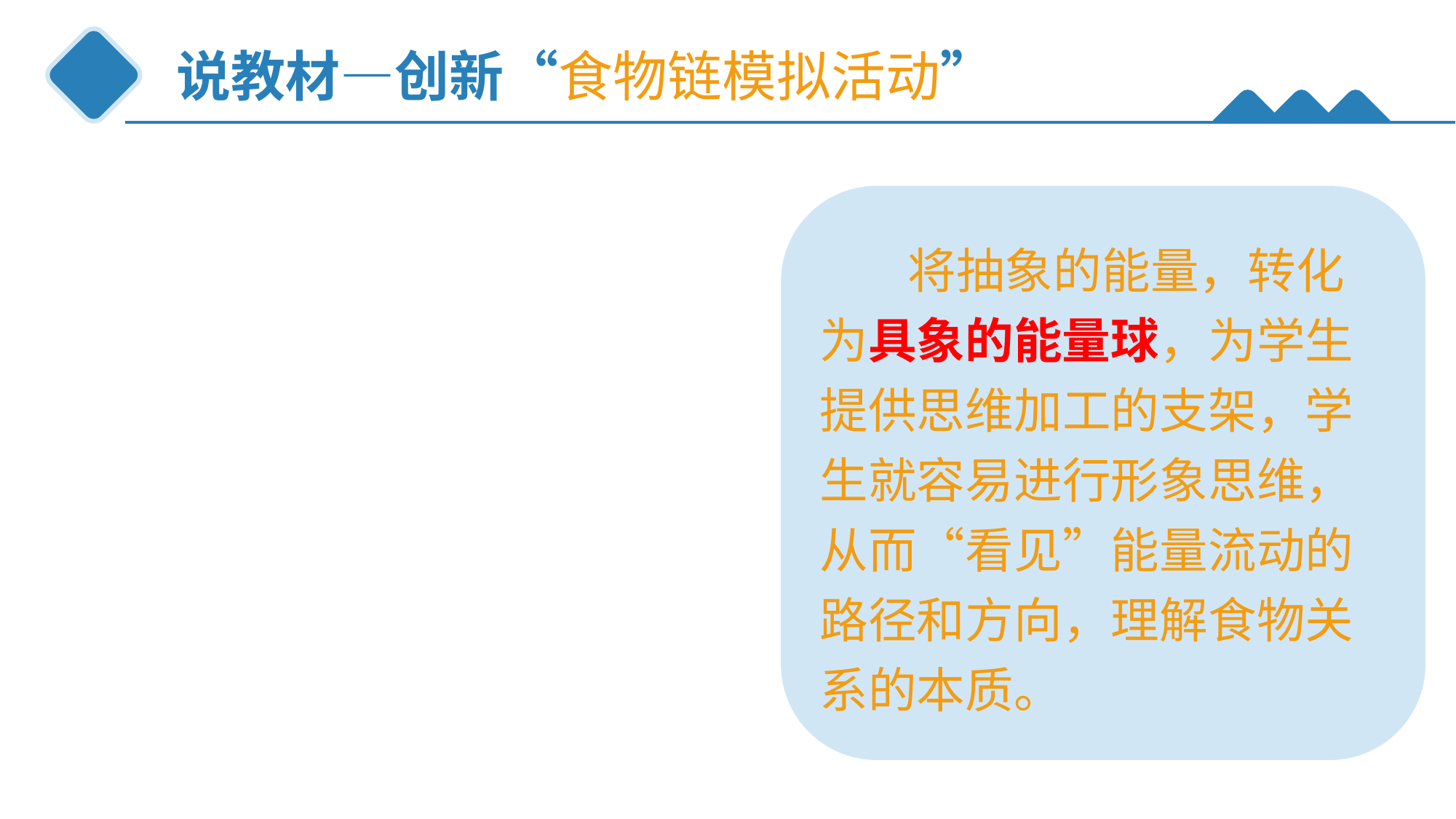

说教材—创新“食物链模拟活动”

       将抽象的能量，转化为具象的能量球，为学生提供思维加工的支架，学生就容易进行形象思维，从而“看见”能量流动的路径和方向，理解食物关系的本质。